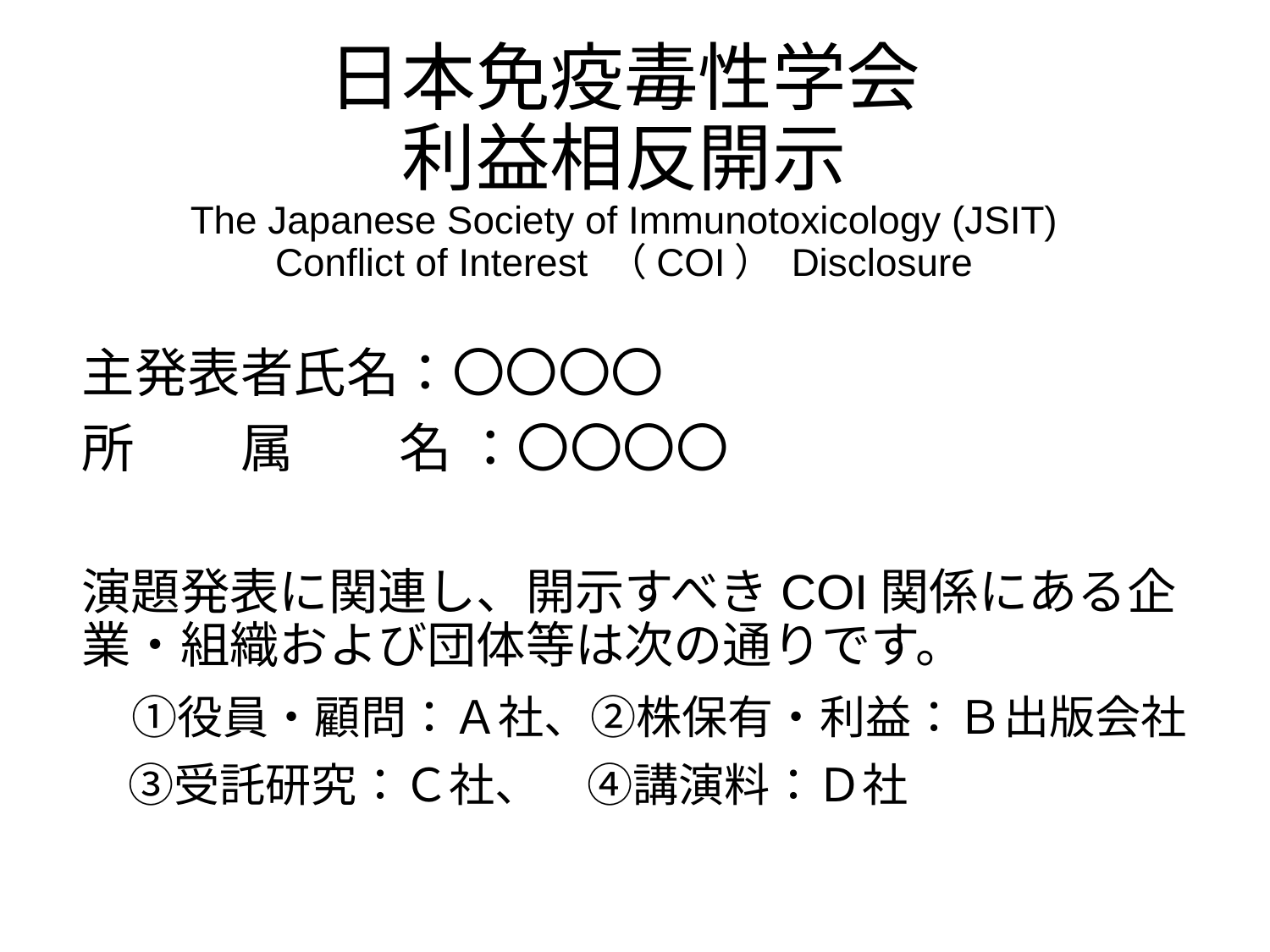

# 日本免疫毒性学会 利益相反開示 The Japanese Society of Immunotoxicology (JSIT) Conflict of Interest （COI） Disclosure
主発表者氏名：〇〇〇〇
所　　属　　名 ：〇〇〇〇

演題発表に関連し、開示すべきCOI関係にある企業・組織および団体等は次の通りです。
　①役員・顧問：Ａ社、②株保有・利益：Ｂ出版会社
　③受託研究：Ｃ社、　④講演料：Ｄ社